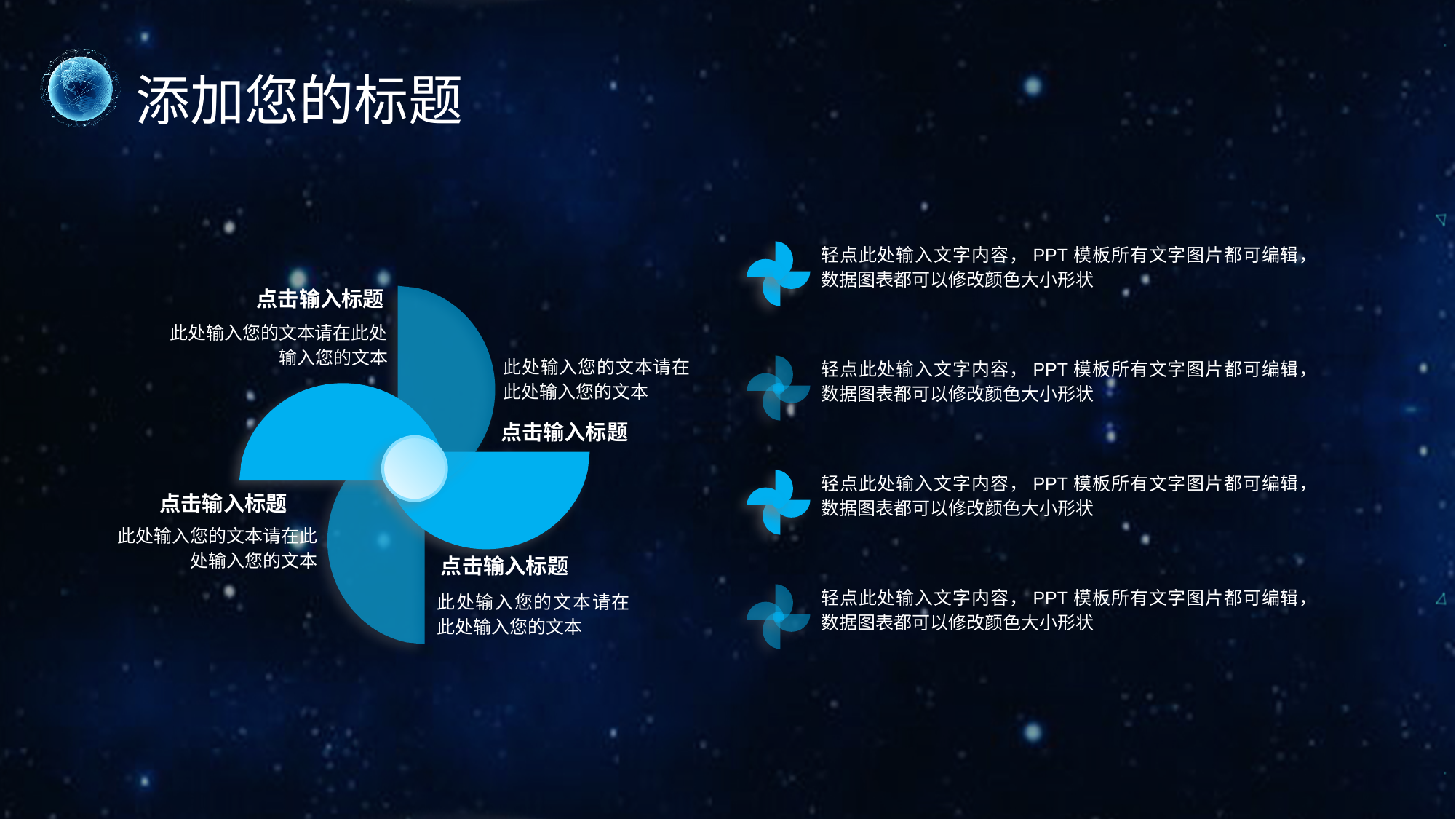

轻点此处输入文字内容，PPT模板所有文字图片都可编辑，数据图表都可以修改颜色大小形状

点击输入标题
此处输入您的文本请在此处输入您的文本

此处输入您的文本请在此处输入您的文本
点击输入标题
轻点此处输入文字内容，PPT模板所有文字图片都可编辑，数据图表都可以修改颜色大小形状

轻点此处输入文字内容，PPT模板所有文字图片都可编辑，数据图表都可以修改颜色大小形状

点击输入标题
此处输入您的文本请在此处输入您的文本
点击输入标题
此处输入您的文本请在此处输入您的文本
轻点此处输入文字内容，PPT模板所有文字图片都可编辑，数据图表都可以修改颜色大小形状